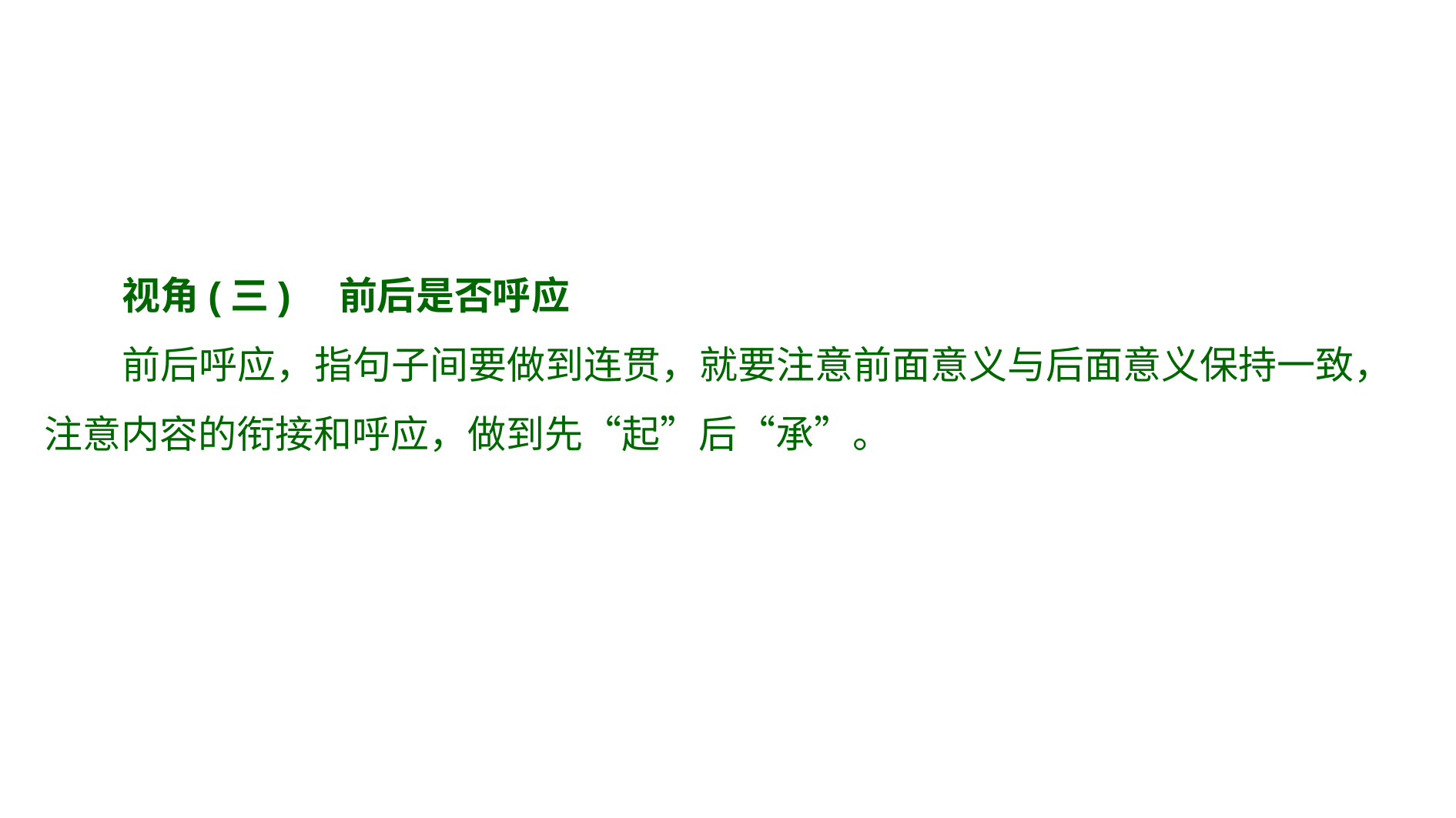

视角(三)　前后是否呼应
    前后呼应，指句子间要做到连贯，就要注意前面意义与后面意义保持一致，注意内容的衔接和呼应，做到先“起”后“承”。